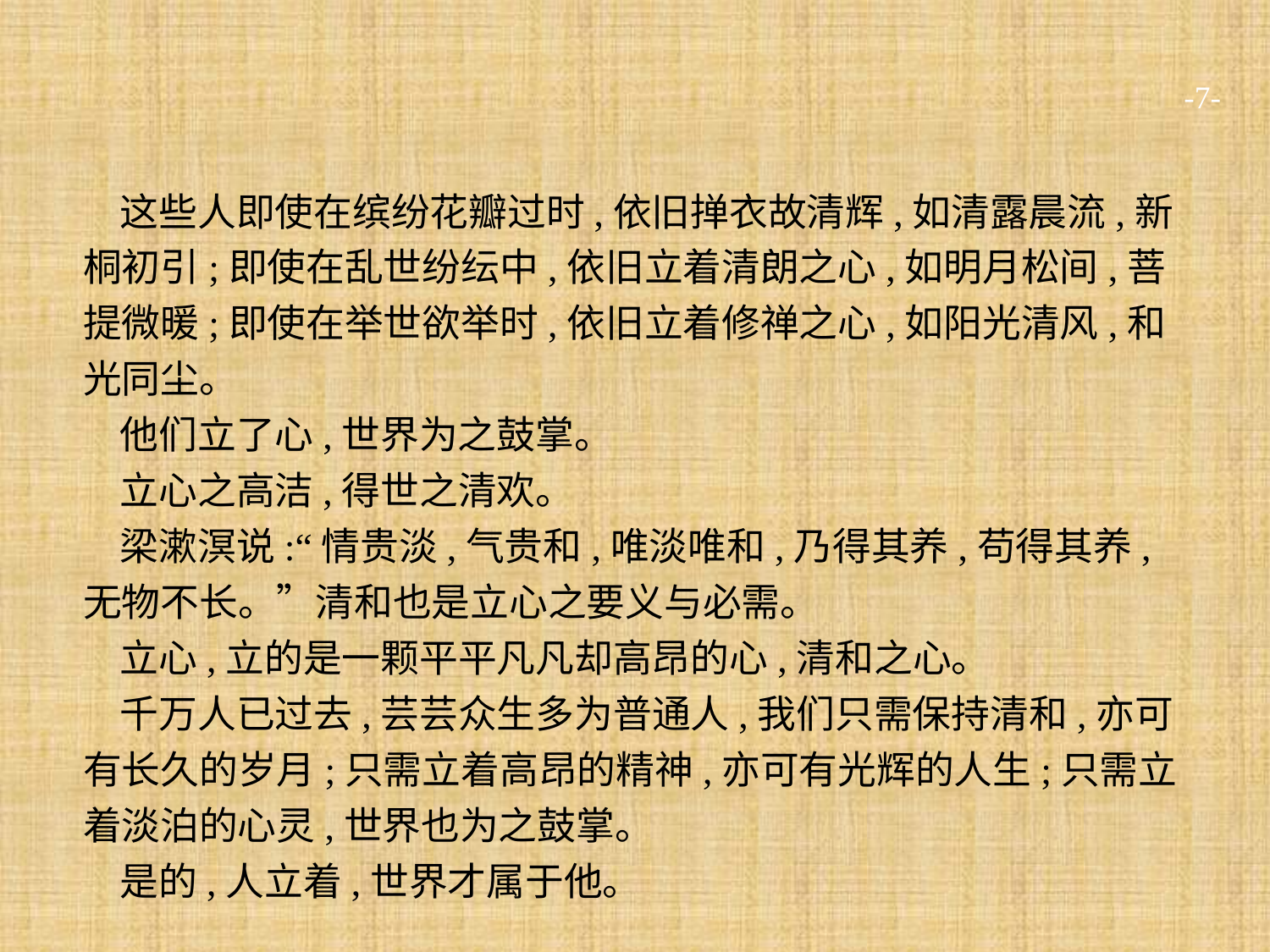

-7-
这些人即使在缤纷花瓣过时,依旧掸衣故清辉,如清露晨流,新桐初引;即使在乱世纷纭中,依旧立着清朗之心,如明月松间,菩提微暖;即使在举世欲举时,依旧立着修禅之心,如阳光清风,和光同尘。
他们立了心,世界为之鼓掌。
立心之高洁,得世之清欢。
梁漱溟说:“情贵淡,气贵和,唯淡唯和,乃得其养,苟得其养,无物不长。”清和也是立心之要义与必需。
立心,立的是一颗平平凡凡却高昂的心,清和之心。
千万人已过去,芸芸众生多为普通人,我们只需保持清和,亦可有长久的岁月;只需立着高昂的精神,亦可有光辉的人生;只需立着淡泊的心灵,世界也为之鼓掌。
是的,人立着,世界才属于他。